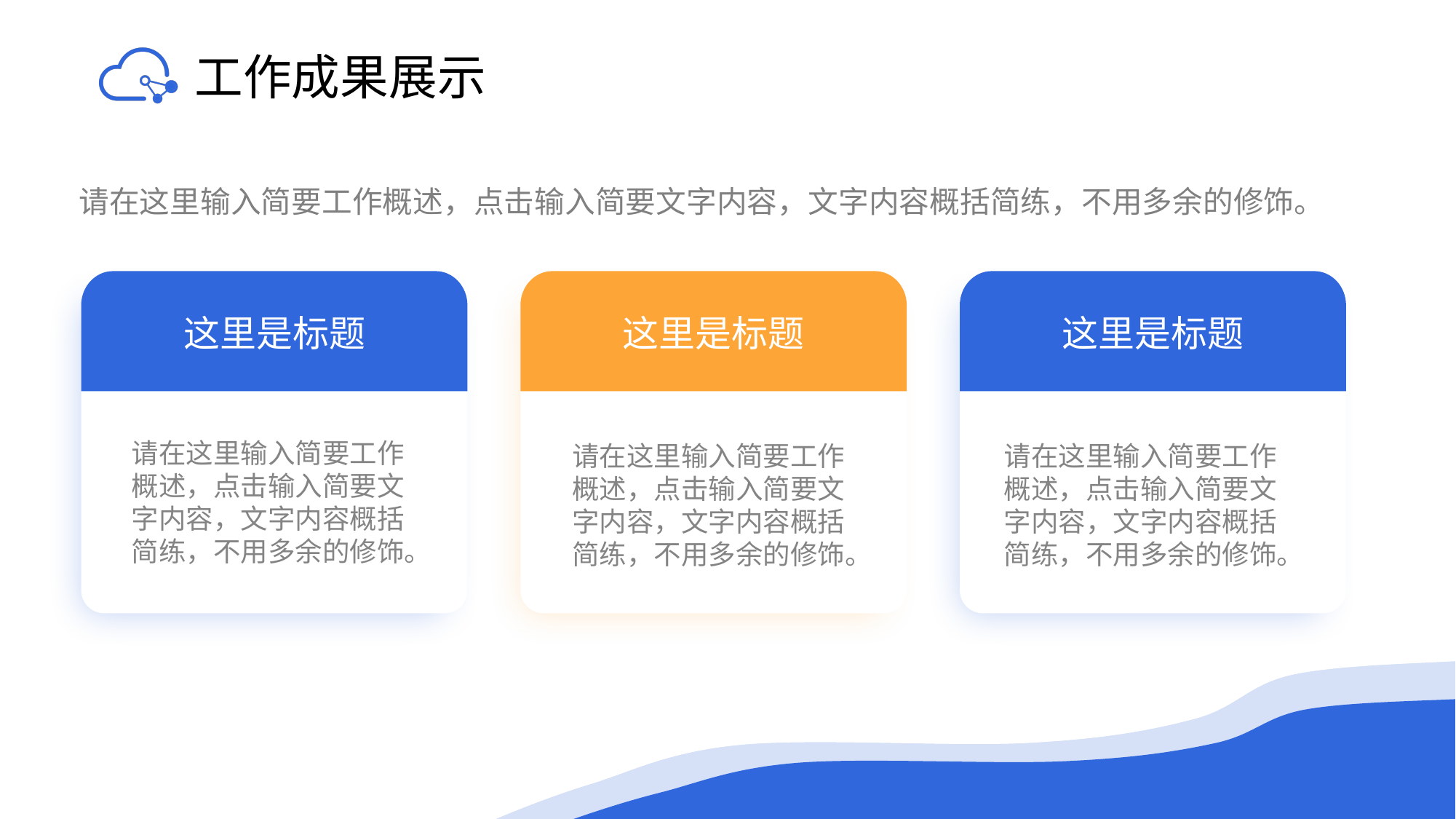

# 工作成果展示
请在这里输入简要工作概述，点击输入简要文字内容，文字内容概括简练，不用多余的修饰。

这里是标题
请在这里输入简要工作概述，点击输入简要文字内容，文字内容概括简练，不用多余的修饰。

这里是标题
请在这里输入简要工作概述，点击输入简要文字内容，文字内容概括简练，不用多余的修饰。

这里是标题
请在这里输入简要工作概述，点击输入简要文字内容，文字内容概括简练，不用多余的修饰。